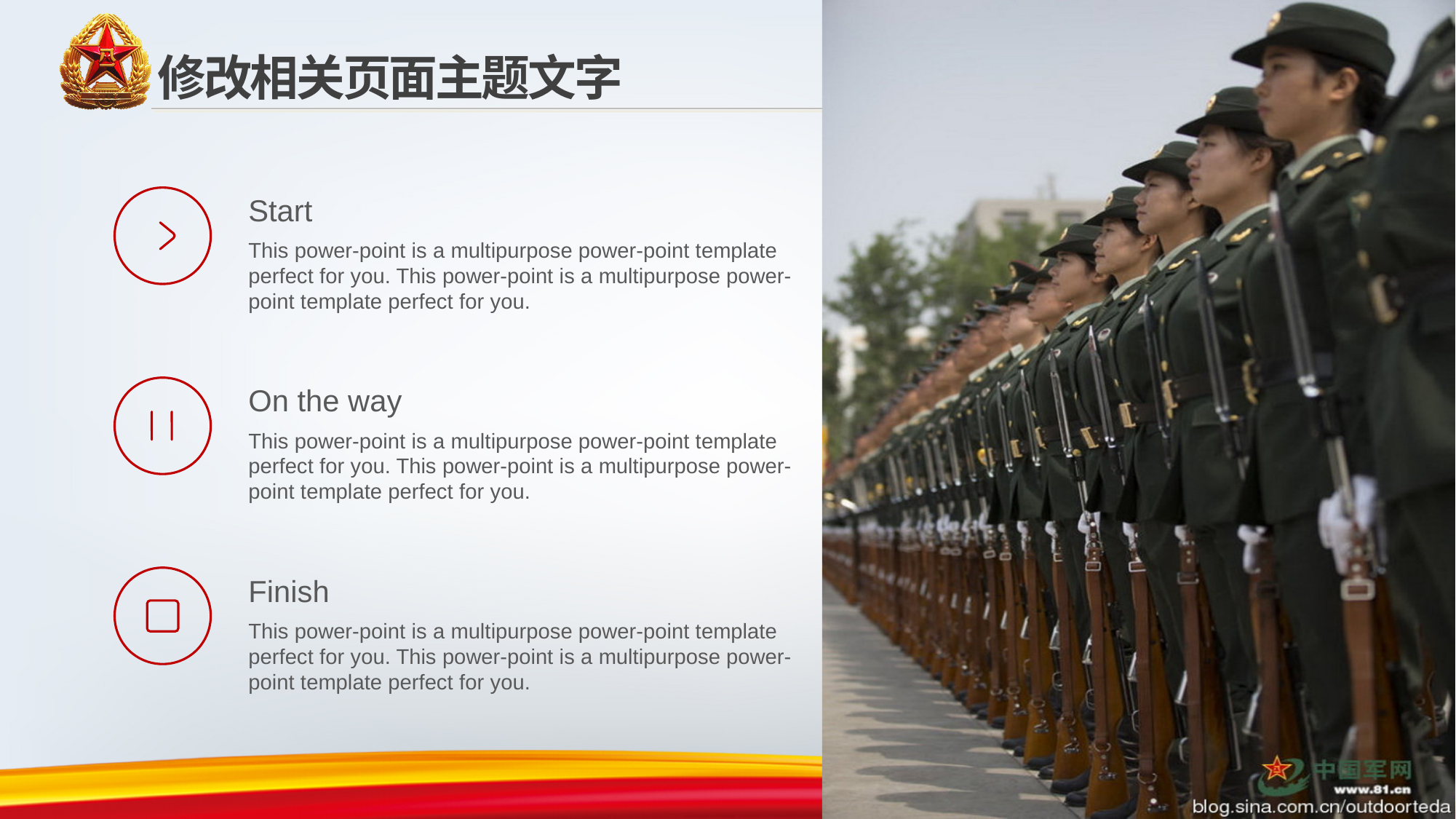

修改相关页面主题文字

Start
This power-point is a multipurpose power-point template perfect for you. This power-point is a multipurpose power-point template perfect for you.

On the way
This power-point is a multipurpose power-point template perfect for you. This power-point is a multipurpose power-point template perfect for you.

Finish
This power-point is a multipurpose power-point template perfect for you. This power-point is a multipurpose power-point template perfect for you.